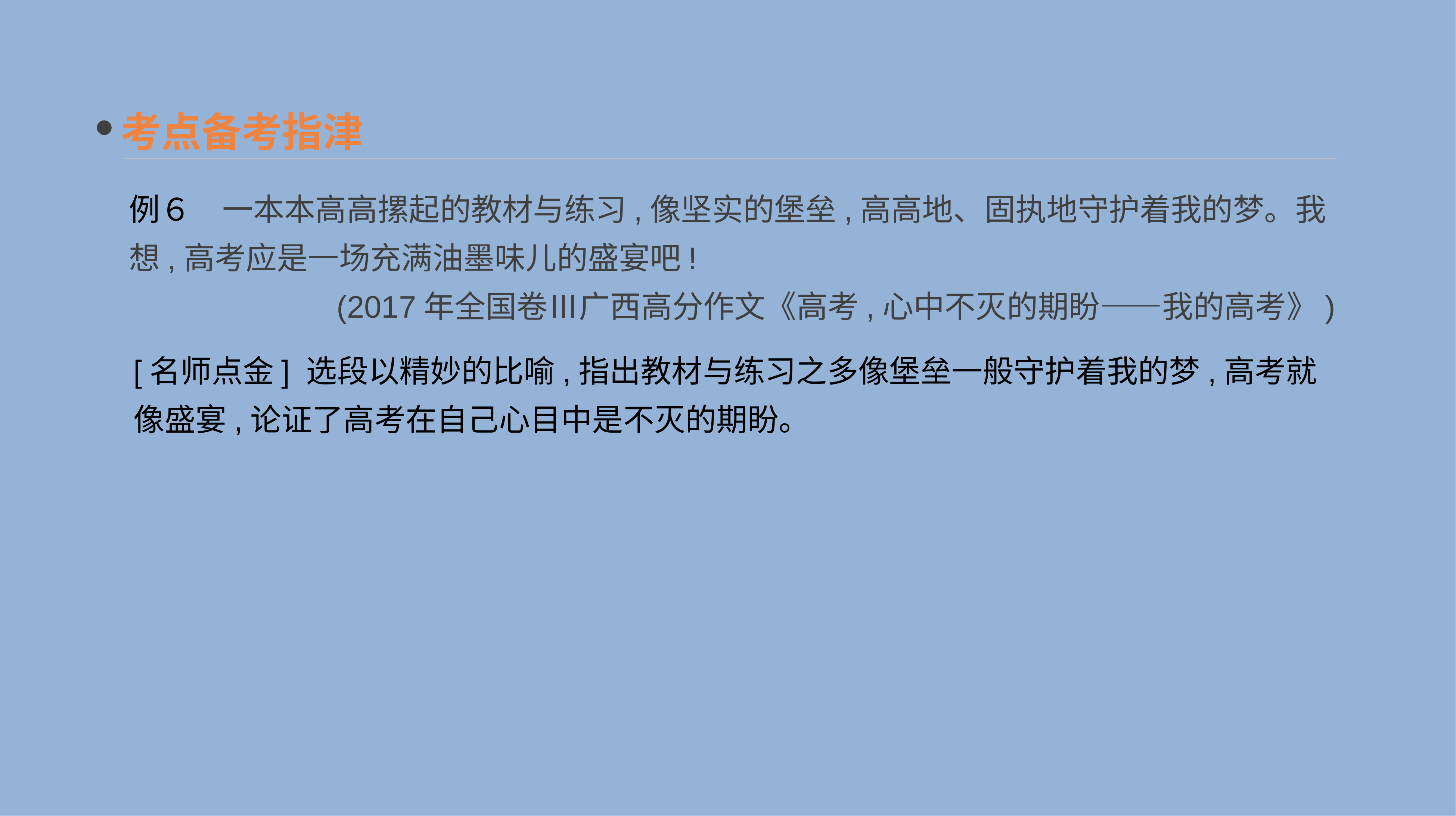

考点备考指津

例６　一本本高高摞起的教材与练习,像坚实的堡垒,高高地、固执地守护着我的梦。我想,高考应是一场充满油墨味儿的盛宴吧!
(2017年全国卷Ⅲ广西高分作文《高考,心中不灭的期盼——我的高考》)
[名师点金] 选段以精妙的比喻,指出教材与练习之多像堡垒一般守护着我的梦,高考就像盛宴,论证了高考在自己心目中是不灭的期盼。